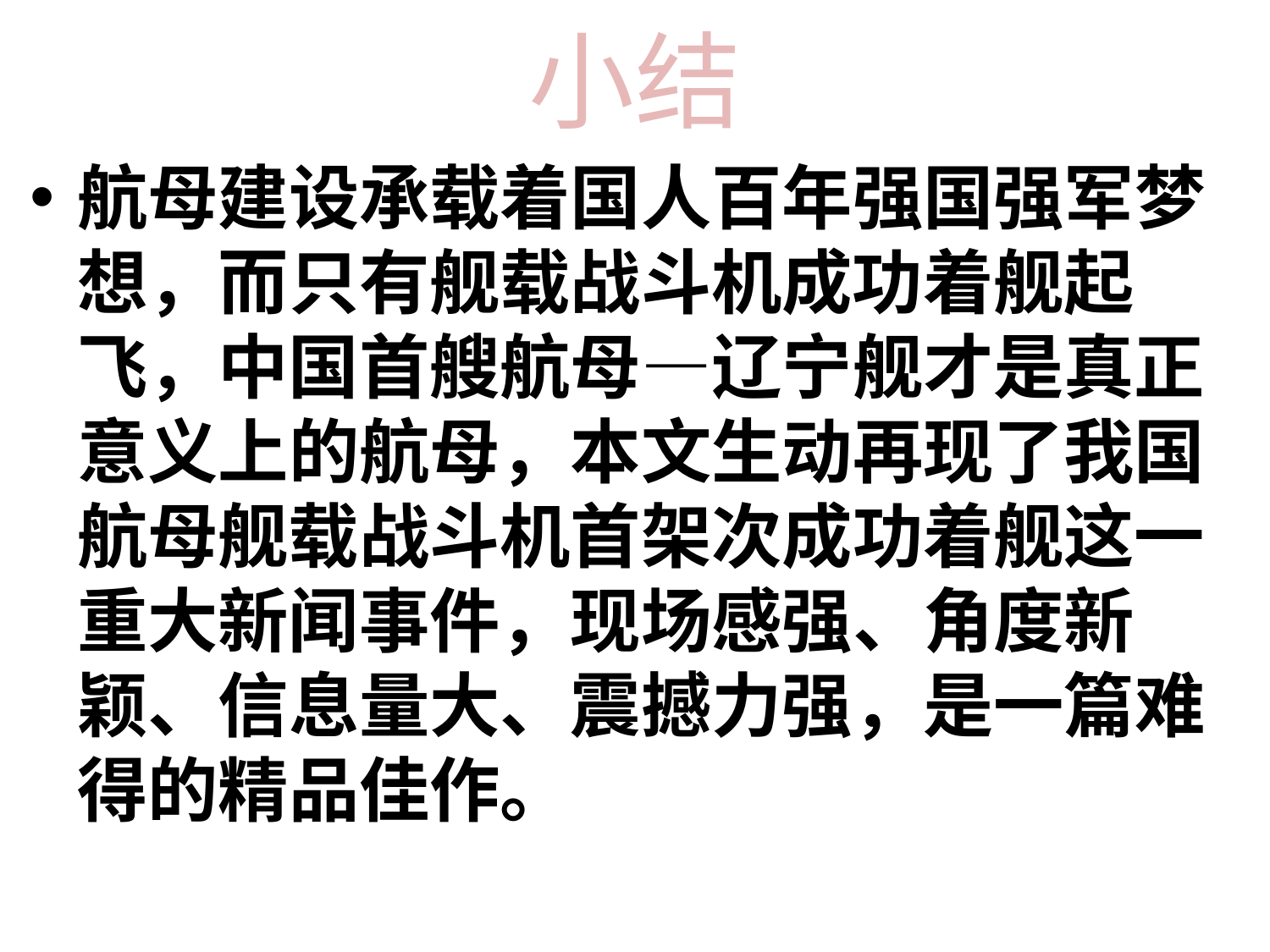

# 小结
航母建设承载着国人百年强国强军梦想，而只有舰载战斗机成功着舰起飞，中国首艘航母—辽宁舰才是真正意义上的航母，本文生动再现了我国航母舰载战斗机首架次成功着舰这一重大新闻事件，现场感强、角度新颖、信息量大、震撼力强，是一篇难得的精品佳作。